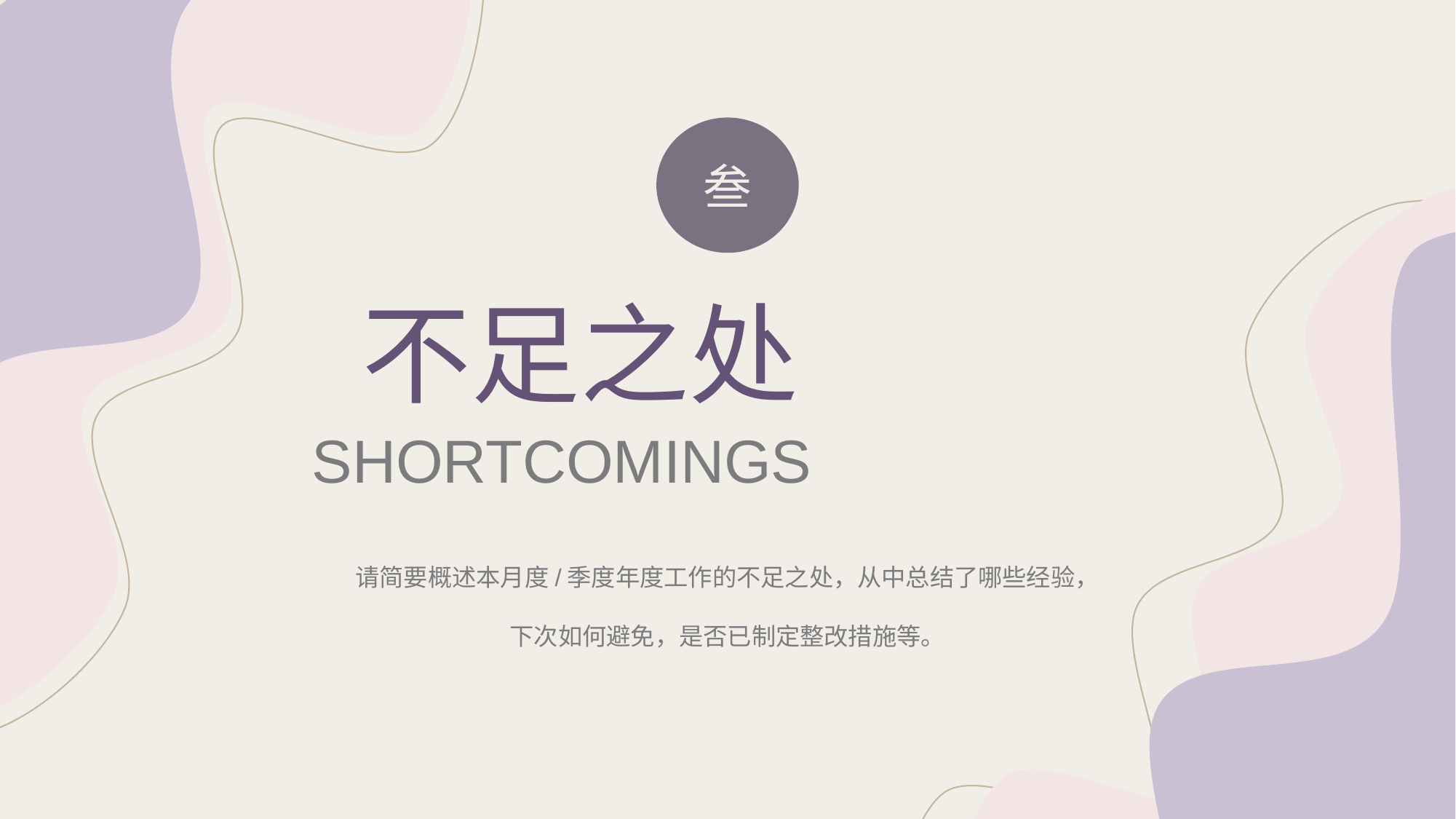

叁
不足之处
SHORTCOMINGS
请简要概述本月度/季度年度工作的不足之处，从中总结了哪些经验，
下次如何避免，是否已制定整改措施等。